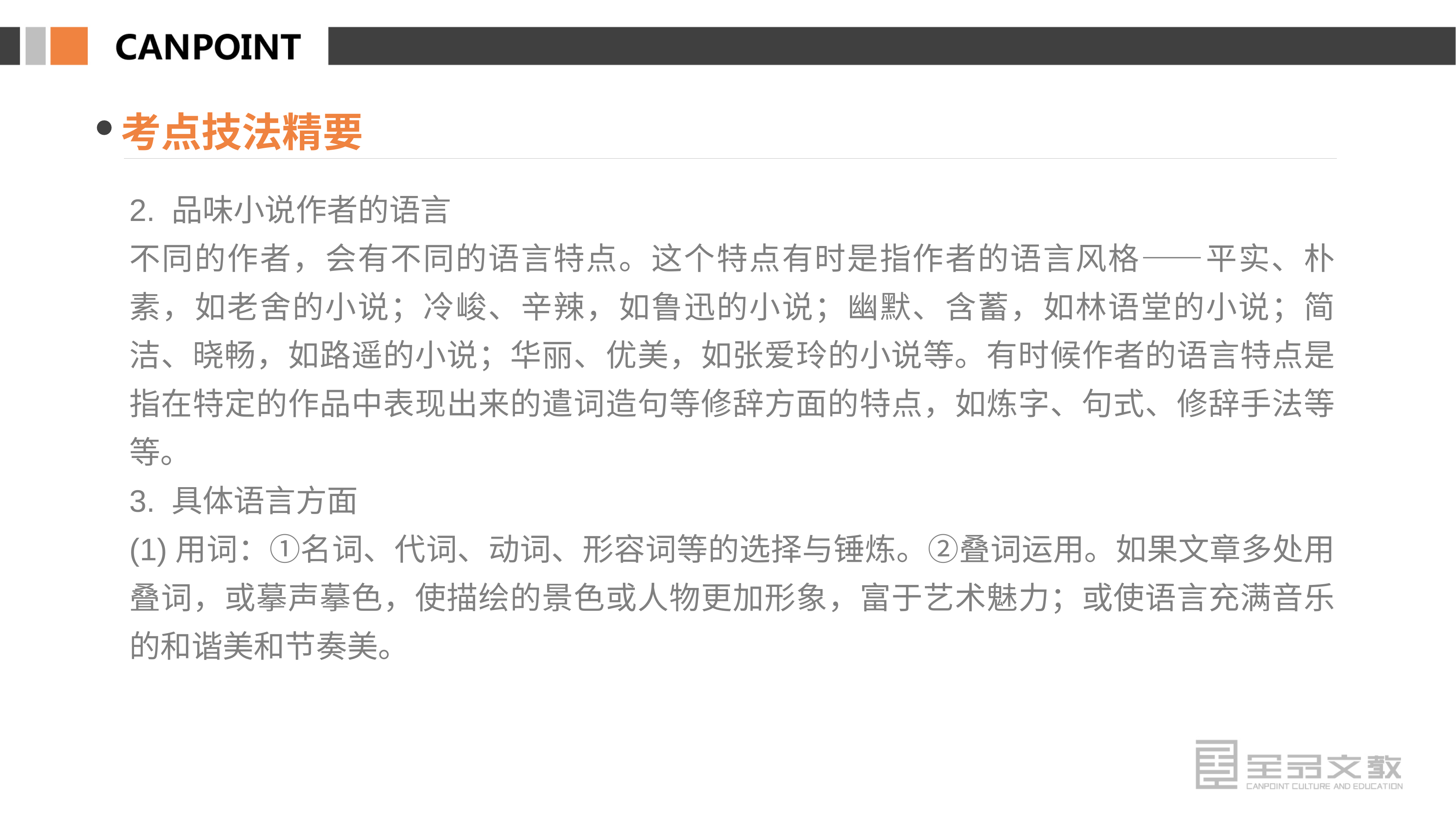

考点技法精要

2. 品味小说作者的语言
不同的作者，会有不同的语言特点。这个特点有时是指作者的语言风格——平实、朴素，如老舍的小说；冷峻、辛辣，如鲁迅的小说；幽默、含蓄，如林语堂的小说；简洁、晓畅，如路遥的小说；华丽、优美，如张爱玲的小说等。有时候作者的语言特点是指在特定的作品中表现出来的遣词造句等修辞方面的特点，如炼字、句式、修辞手法等等。
3. 具体语言方面
(1)用词：①名词、代词、动词、形容词等的选择与锤炼。②叠词运用。如果文章多处用叠词，或摹声摹色，使描绘的景色或人物更加形象，富于艺术魅力；或使语言充满音乐的和谐美和节奏美。